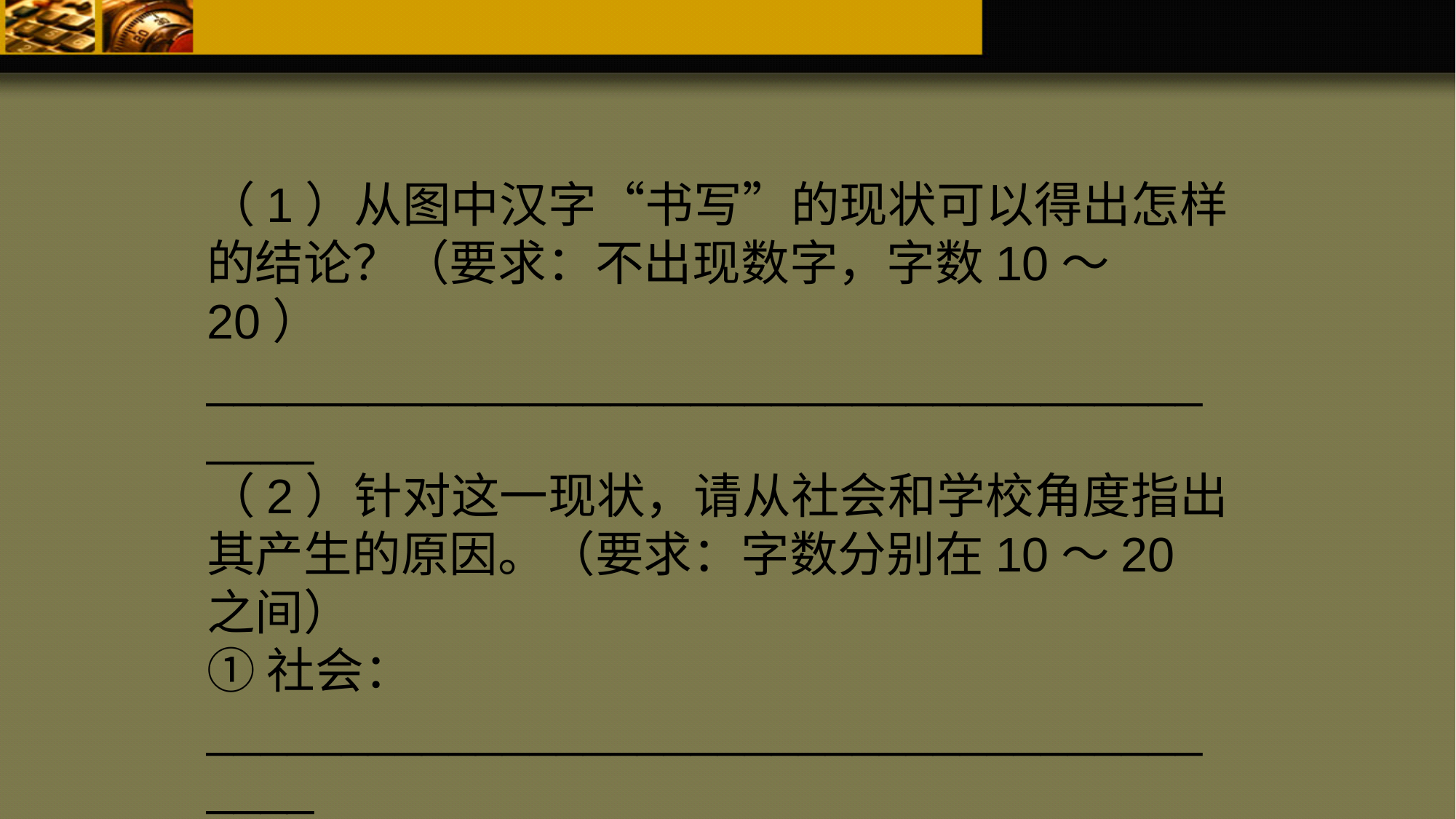

（1）从图中汉字“书写”的现状可以得出怎样的结论？（要求：不出现数字，字数10～20）
_________________________________________
（2）针对这一现状，请从社会和学校角度指出其产生的原因。（要求：字数分别在10～20之间）
①社会：_________________________________________
②学校：_________________________________________